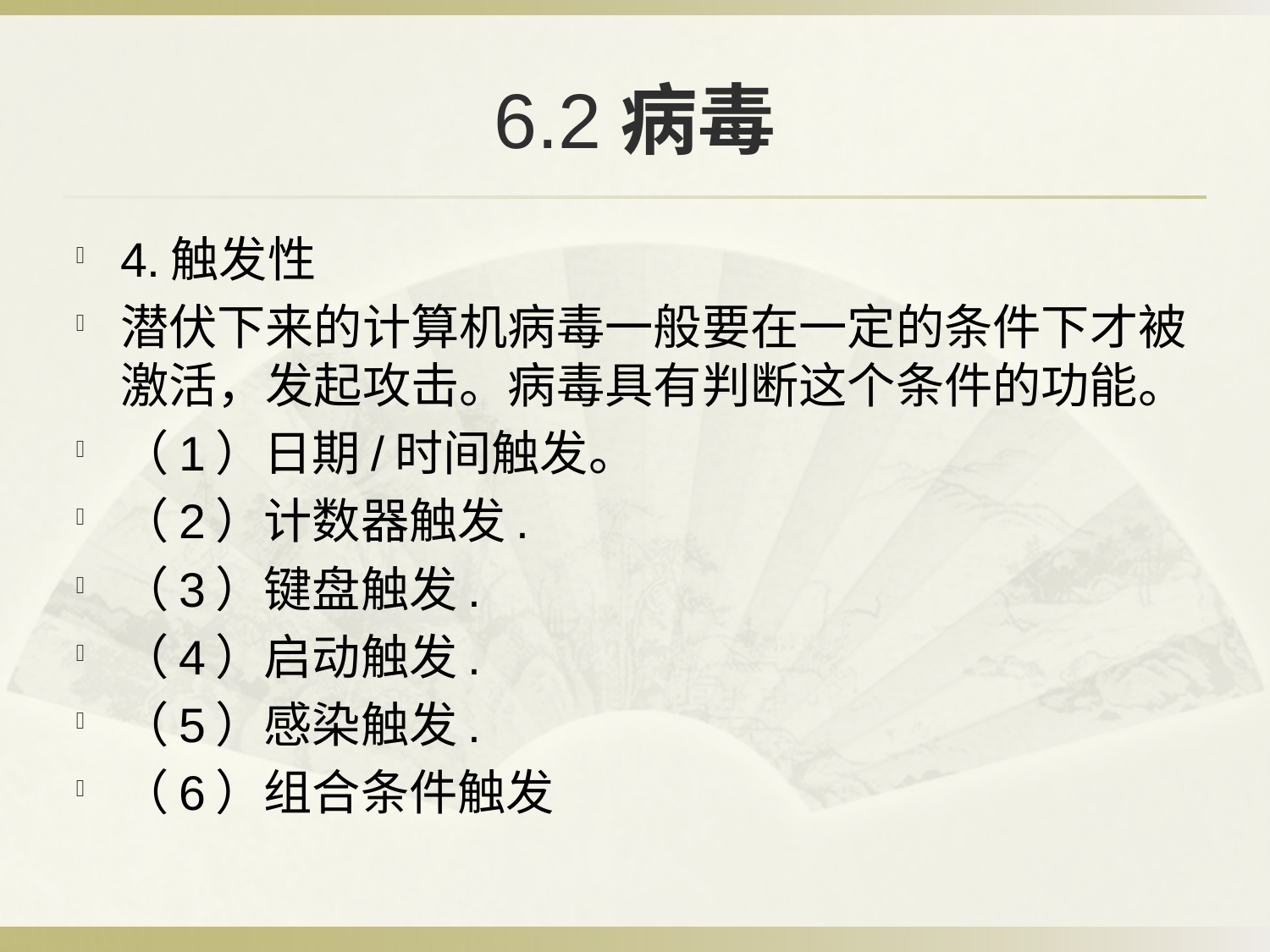

# 6.2病毒
4.触发性
潜伏下来的计算机病毒一般要在一定的条件下才被激活，发起攻击。病毒具有判断这个条件的功能。
（1）日期/时间触发。
（2）计数器触发.
（3）键盘触发.
（4）启动触发.
（5）感染触发.
（6）组合条件触发